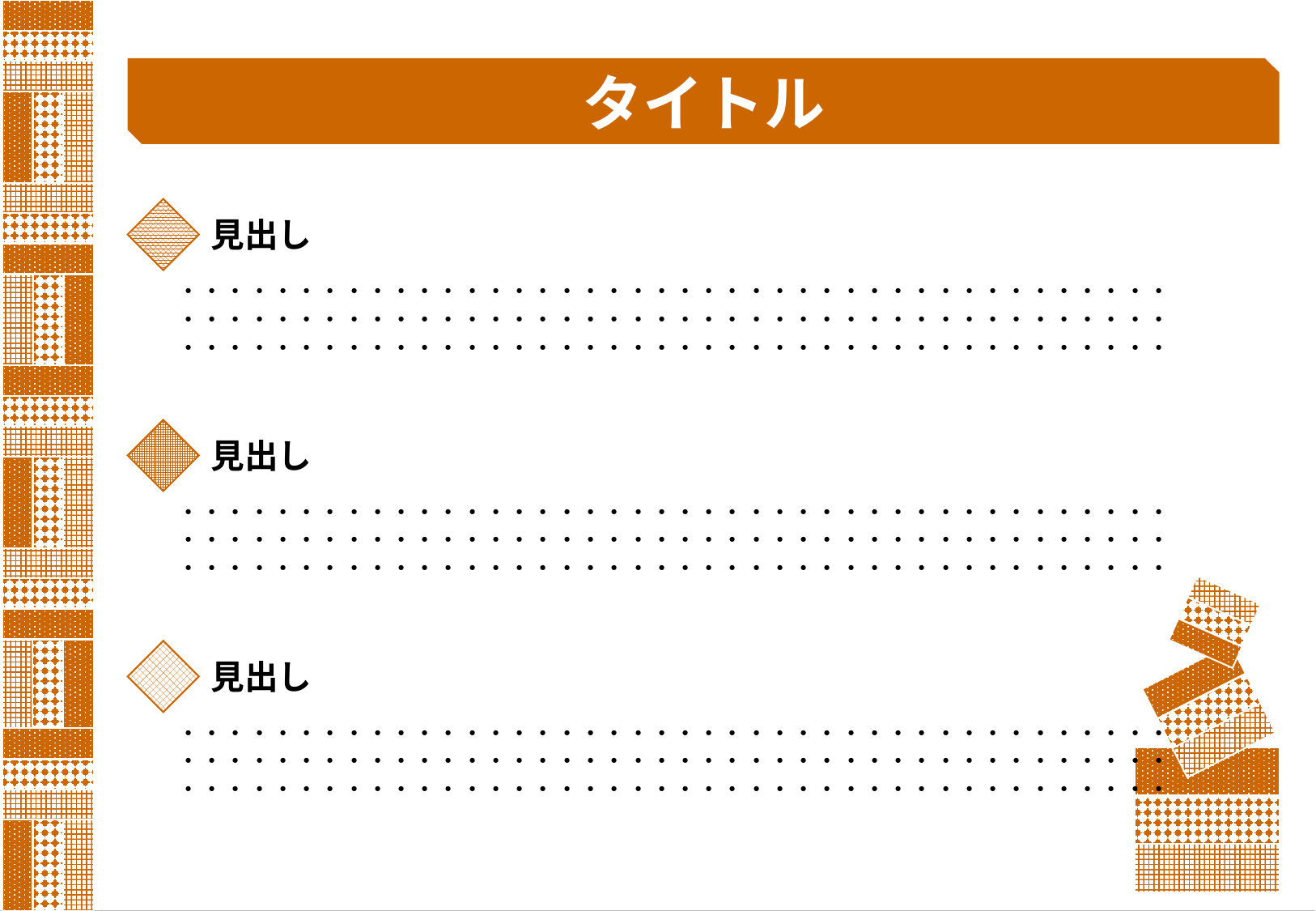

タイトル

見出し
・・・・・・・・・・・・・・・・・・・・・・・・・・・・・・・・・・・・・・・・・・・・・・・・・・・・・・・・・・・・・・・・・・・・・・・・・・・・・・・・・・・・・・・・・・・・・・・・・・・・・・・・・・・・・・・・・・・・・・・・・・・・・・

見出し
・・・・・・・・・・・・・・・・・・・・・・・・・・・・・・・・・・・・・・・・・・・・・・・・・・・・・・・・・・・・・・・・・・・・・・・・・・・・・・・・・・・・・・・・・・・・・・・・・・・・・・・・・・・・・・・・・・・・・・・・・・・・・・

見出し
・・・・・・・・・・・・・・・・・・・・・・・・・・・・・・・・・・・・・・・・・・・・・・・・・・・・・・・・・・・・・・・・・・・・・・・・・・・・・・・・・・・・・・・・・・・・・・・・・・・・・・・・・・・・・・・・・・・・・・・・・・・・・・